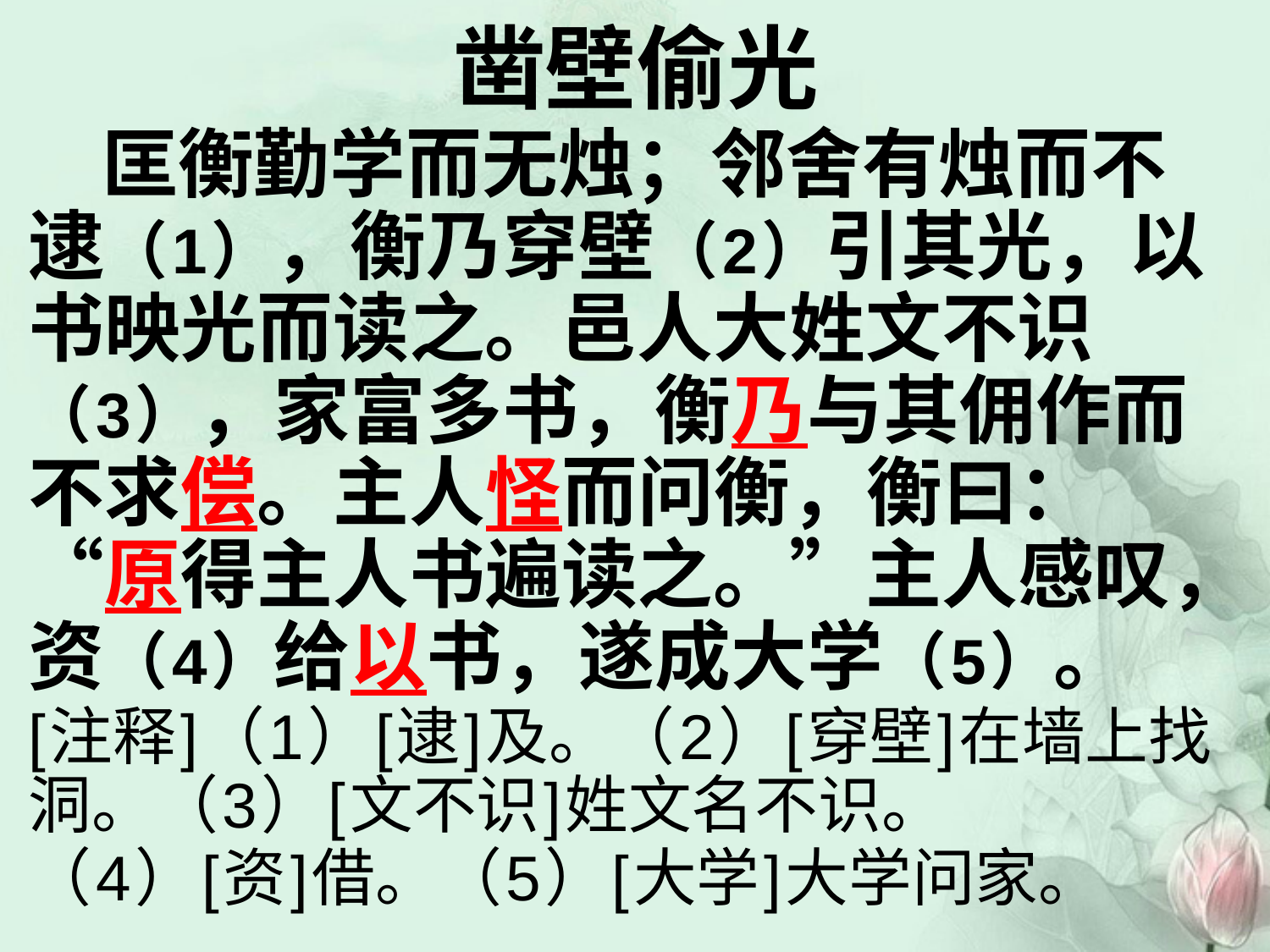

凿壁偷光
    匡衡勤学而无烛；邻舍有烛而不逮（1），衡乃穿壁（2）引其光，以书映光而读之。邑人大姓文不识（3），家富多书，衡乃与其佣作而不求偿。主人怪而问衡，衡曰：“原得主人书遍读之。”主人感叹，资（4）给以书，遂成大学（5）。
[注释]（1）[逮]及。（2）[穿壁]在墙上找洞。（3）[文不识]姓文名不识。
（4）[资]借。（5）[大学]大学问家。